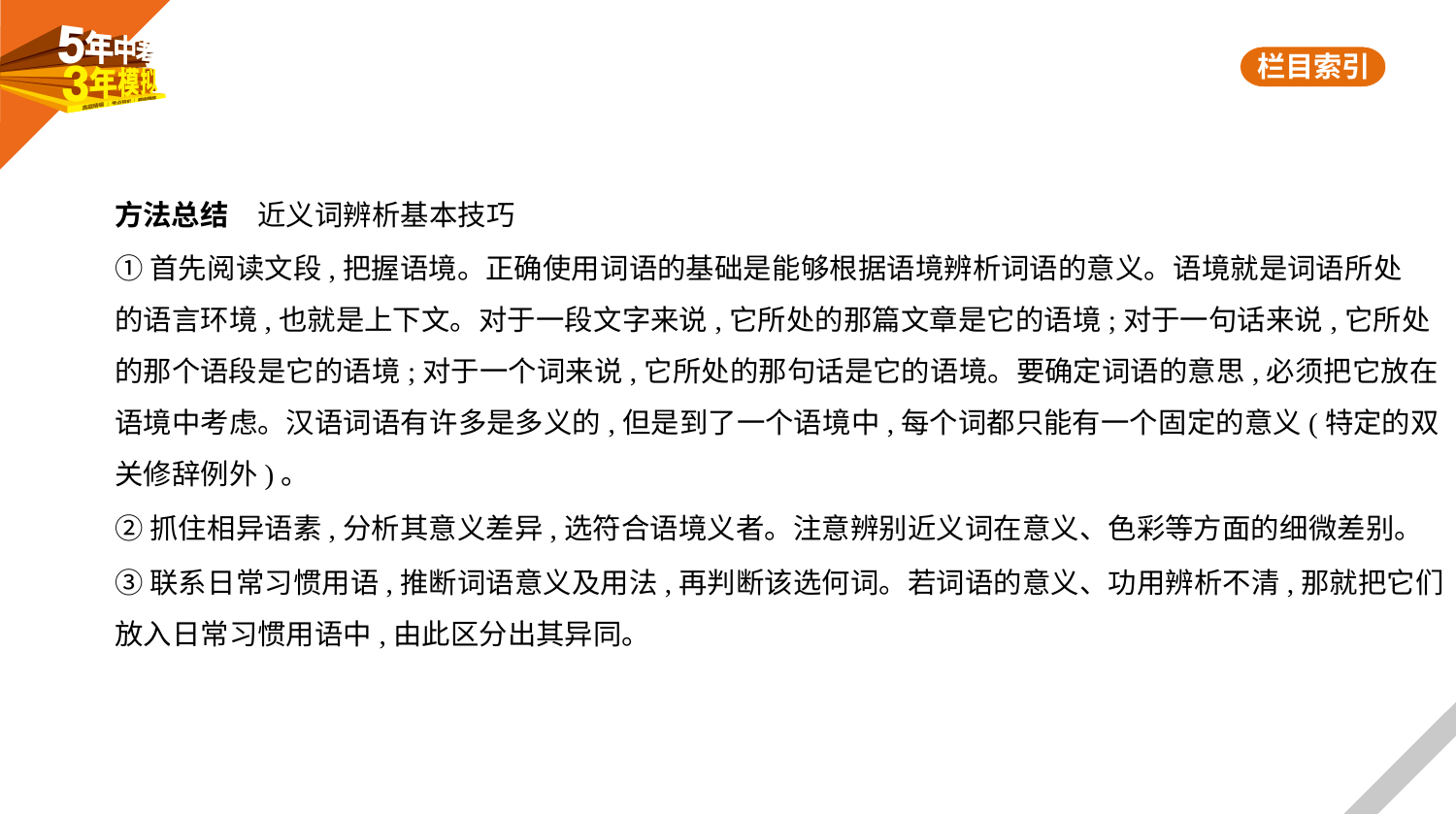

方法总结　近义词辨析基本技巧
①首先阅读文段,把握语境。正确使用词语的基础是能够根据语境辨析词语的意义。语境就是词语所处
的语言环境,也就是上下文。对于一段文字来说,它所处的那篇文章是它的语境;对于一句话来说,它所处
的那个语段是它的语境;对于一个词来说,它所处的那句话是它的语境。要确定词语的意思,必须把它放在
语境中考虑。汉语词语有许多是多义的,但是到了一个语境中,每个词都只能有一个固定的意义(特定的双
关修辞例外)。
②抓住相异语素,分析其意义差异,选符合语境义者。注意辨别近义词在意义、色彩等方面的细微差别。
③联系日常习惯用语,推断词语意义及用法,再判断该选何词。若词语的意义、功用辨析不清,那就把它们
放入日常习惯用语中,由此区分出其异同。